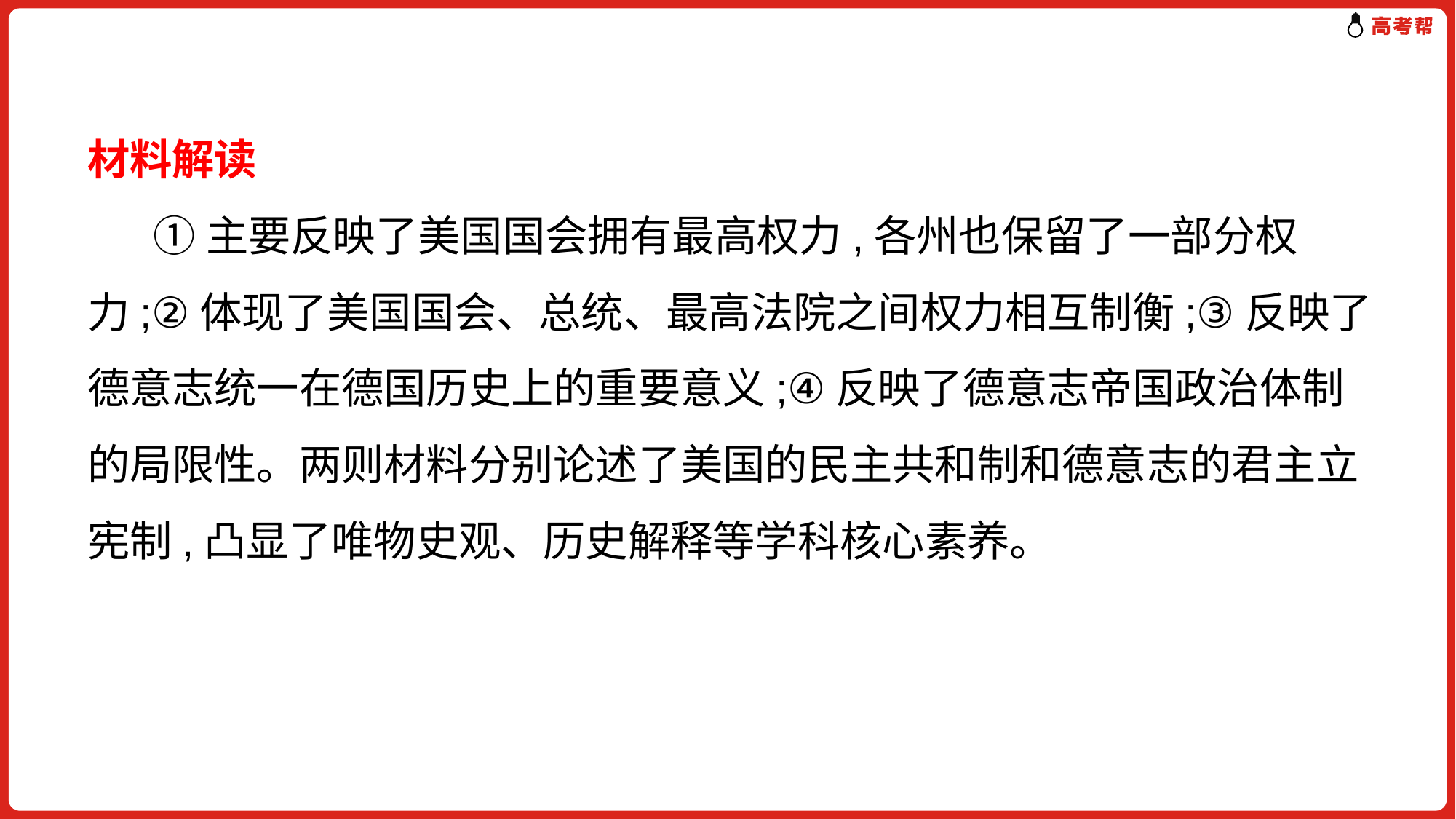

材料解读
       ①主要反映了美国国会拥有最高权力,各州也保留了一部分权力;②体现了美国国会、总统、最高法院之间权力相互制衡;③反映了德意志统一在德国历史上的重要意义;④反映了德意志帝国政治体制的局限性。两则材料分别论述了美国的民主共和制和德意志的君主立宪制,凸显了唯物史观、历史解释等学科核心素养。